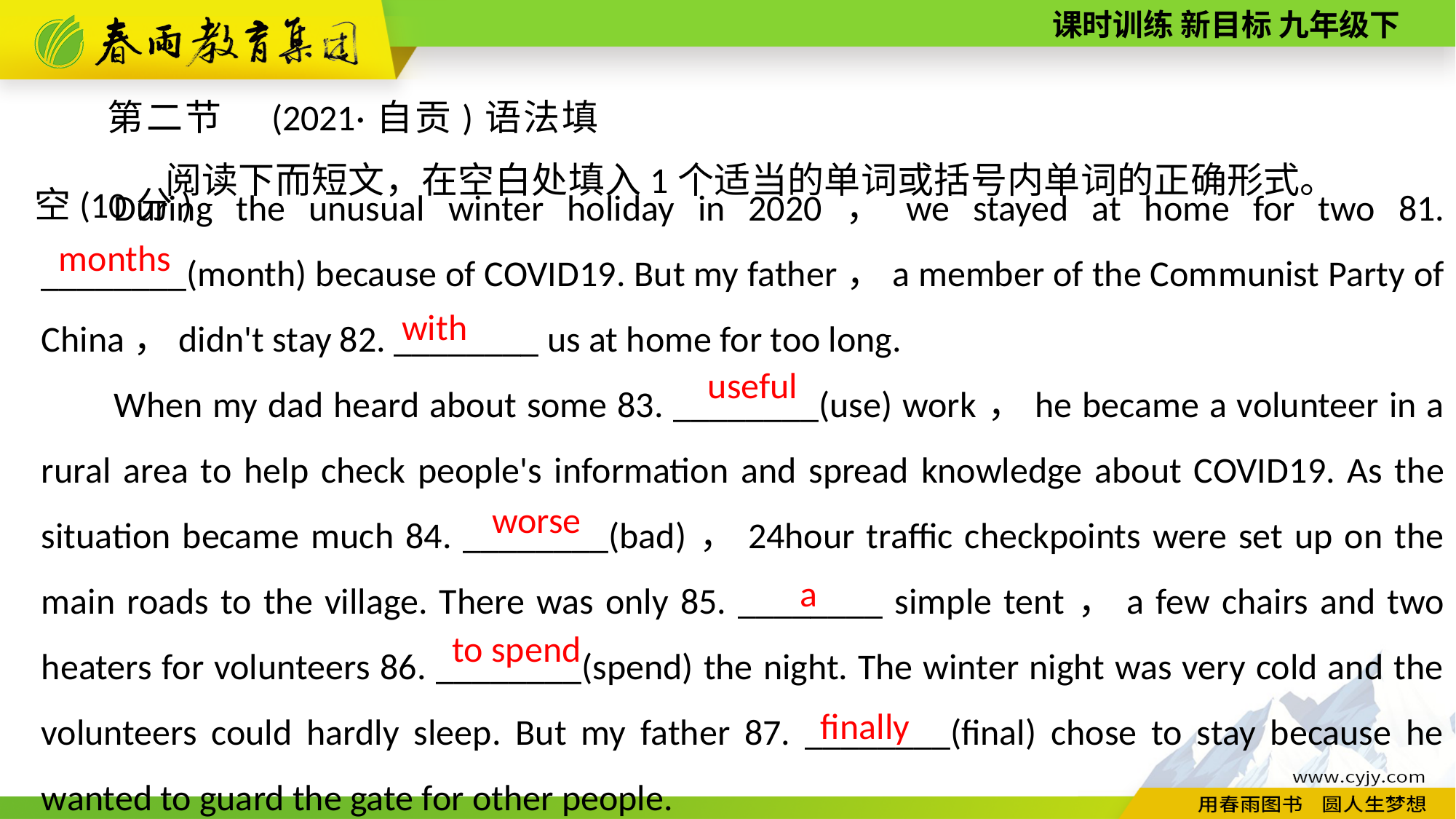

第二节　(2021·自贡)语法填空(10分)
阅读下而短文，在空白处填入1个适当的单词或括号内单词的正确形式。
During the unusual winter holiday in 2020，we stayed at home for two 81. ________(month) because of COVID­19. But my father，a member of the Communist Party of China，didn't stay 82. ________ us at home for too long.
When my dad heard about some 83. ________(use) work，he became a volunteer in a rural area to help check people's information and spread knowledge about COVID­19. As the situation became much 84. ________(bad)，24­hour traffic checkpoints were set up on the main roads to the village. There was only 85. ________ simple tent，a few chairs and two heaters for volunteers 86. ________(spend) the night. The winter night was very cold and the volunteers could hardly sleep. But my father 87. ________(final) chose to stay because he wanted to guard the gate for other people.
months
with
useful
worse
a
to spend
finally